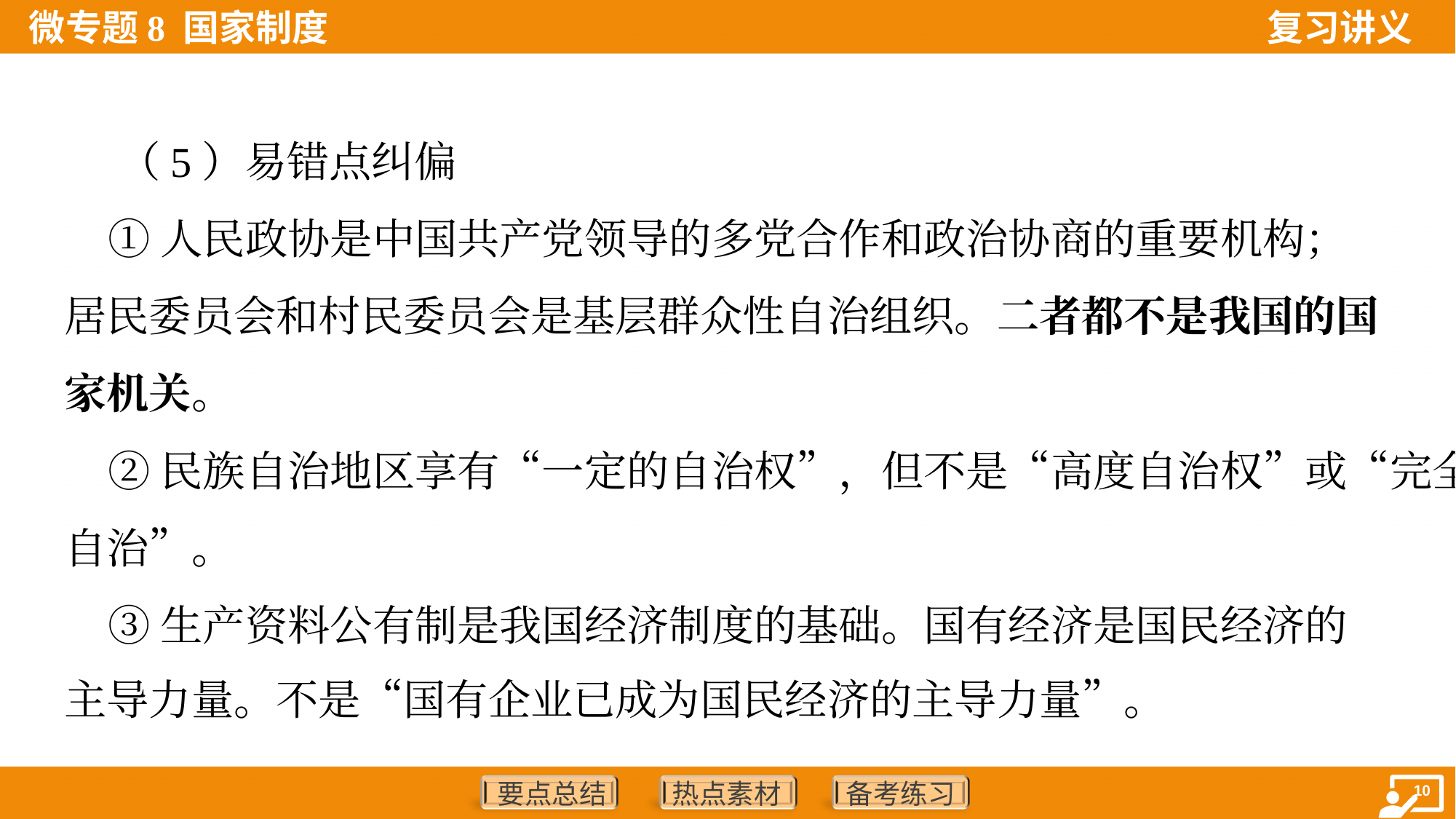

（5）易错点纠偏
    ①人民政协是中国共产党领导的多党合作和政治协商的重要机构；
居民委员会和村民委员会是基层群众性自治组织。二者都不是我国的国
家机关。
    ②民族自治地区享有“一定的自治权”，但不是“高度自治权”或“完全
自治”。
    ③生产资料公有制是我国经济制度的基础。国有经济是国民经济的
主导力量。不是“国有企业已成为国民经济的主导力量”。